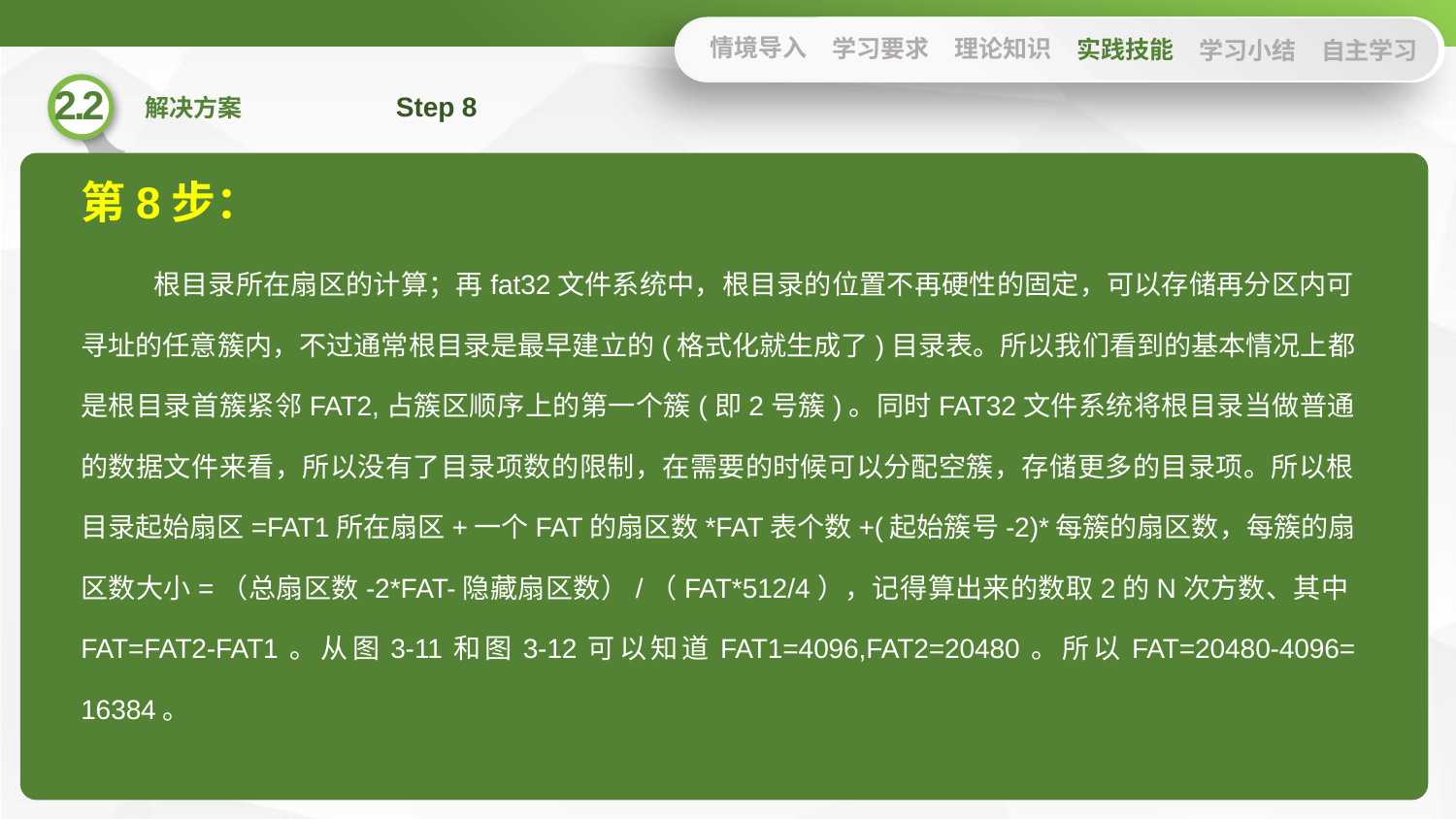

情境导入
学习要求
理论知识
实践技能
学习小结
自主学习
Step 8
第8步：
根目录所在扇区的计算；再fat32文件系统中，根目录的位置不再硬性的固定，可以存储再分区内可寻址的任意簇内，不过通常根目录是最早建立的(格式化就生成了)目录表。所以我们看到的基本情况上都是根目录首簇紧邻FAT2,占簇区顺序上的第一个簇(即2号簇)。同时FAT32文件系统将根目录当做普通的数据文件来看，所以没有了目录项数的限制，在需要的时候可以分配空簇，存储更多的目录项。所以根目录起始扇区=FAT1所在扇区+一个FAT的扇区数*FAT表个数+(起始簇号-2)*每簇的扇区数，每簇的扇区数大小=（总扇区数-2*FAT-隐藏扇区数）/（FAT*512/4），记得算出来的数取2的N次方数、其中FAT=FAT2-FAT1。从图3-11和图3-12可以知道FAT1=4096,FAT2=20480。所以FAT=20480-4096= 16384。